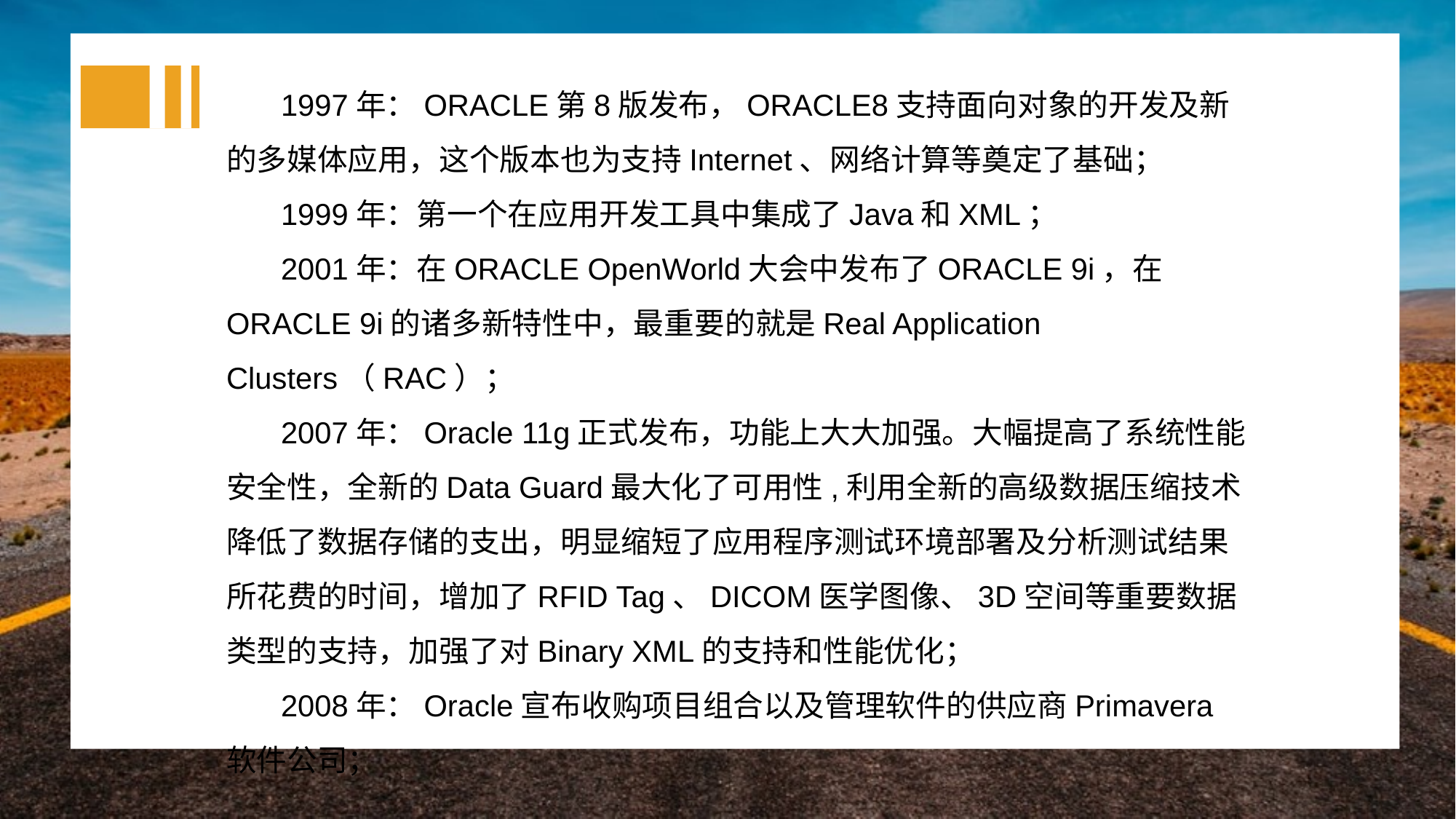

1997年：ORACLE第8版发布，ORACLE8支持面向对象的开发及新的多媒体应用，这个版本也为支持Internet、网络计算等奠定了基础；
1999年：第一个在应用开发工具中集成了Java和XML；
2001年：在ORACLE OpenWorld大会中发布了ORACLE 9i，在ORACLE 9i的诸多新特性中，最重要的就是Real Application Clusters（RAC）；
2007年：Oracle 11g正式发布，功能上大大加强。大幅提高了系统性能安全性，全新的Data Guard最大化了可用性,利用全新的高级数据压缩技术降低了数据存储的支出，明显缩短了应用程序测试环境部署及分析测试结果所花费的时间，增加了RFID Tag、DICOM医学图像、3D空间等重要数据类型的支持，加强了对Binary XML的支持和性能优化；
2008年：Oracle宣布收购项目组合以及管理软件的供应商Primavera 软件公司；